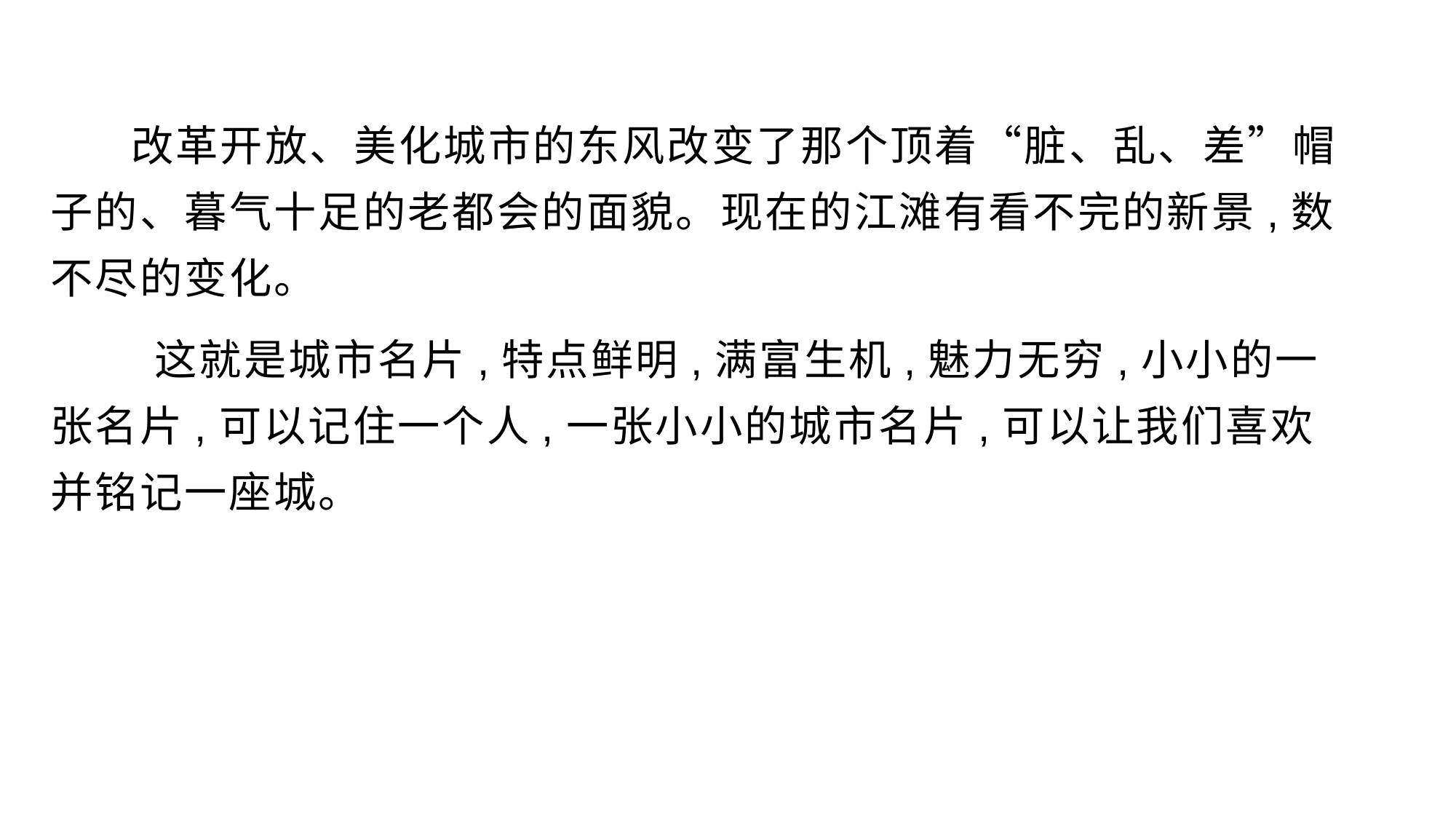

改革开放、美化城市的东风改变了那个顶着“脏、乱、差”帽子的、暮气十足的老都会的面貌。现在的江滩有看不完的新景,数不尽的变化。
        这就是城市名片,特点鲜明,满富生机,魅力无穷,小小的一张名片,可以记住一个人,一张小小的城市名片,可以让我们喜欢并铭记一座城。